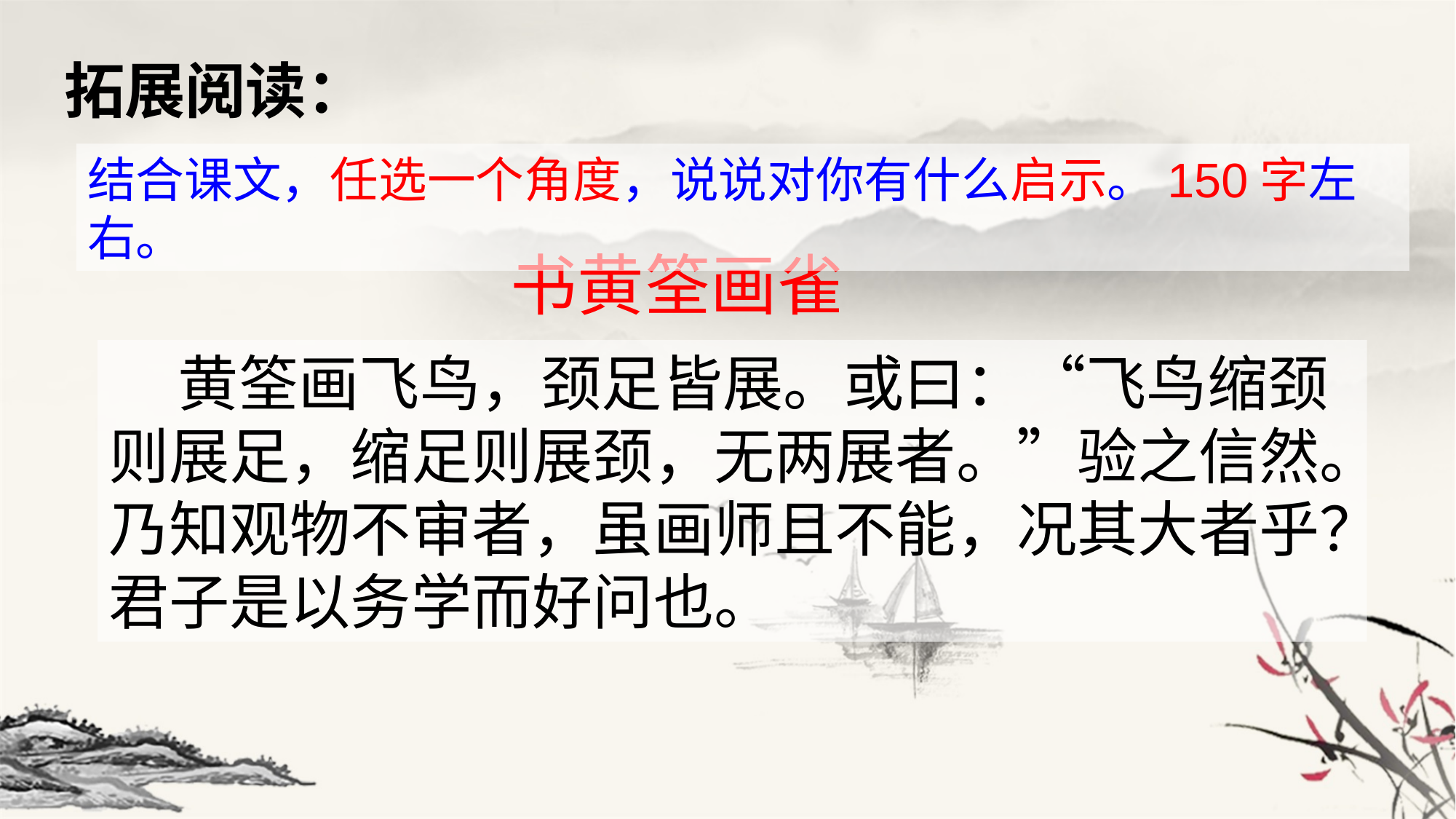

拓展阅读：
结合课文，任选一个角度，说说对你有什么启示。150字左右。
书黄筌画雀
    黄筌画飞鸟，颈足皆展。或曰：“飞鸟缩颈则展足，缩足则展颈，无两展者。”验之信然。乃知观物不审者，虽画师且不能，况其大者乎？君子是以务学而好问也。